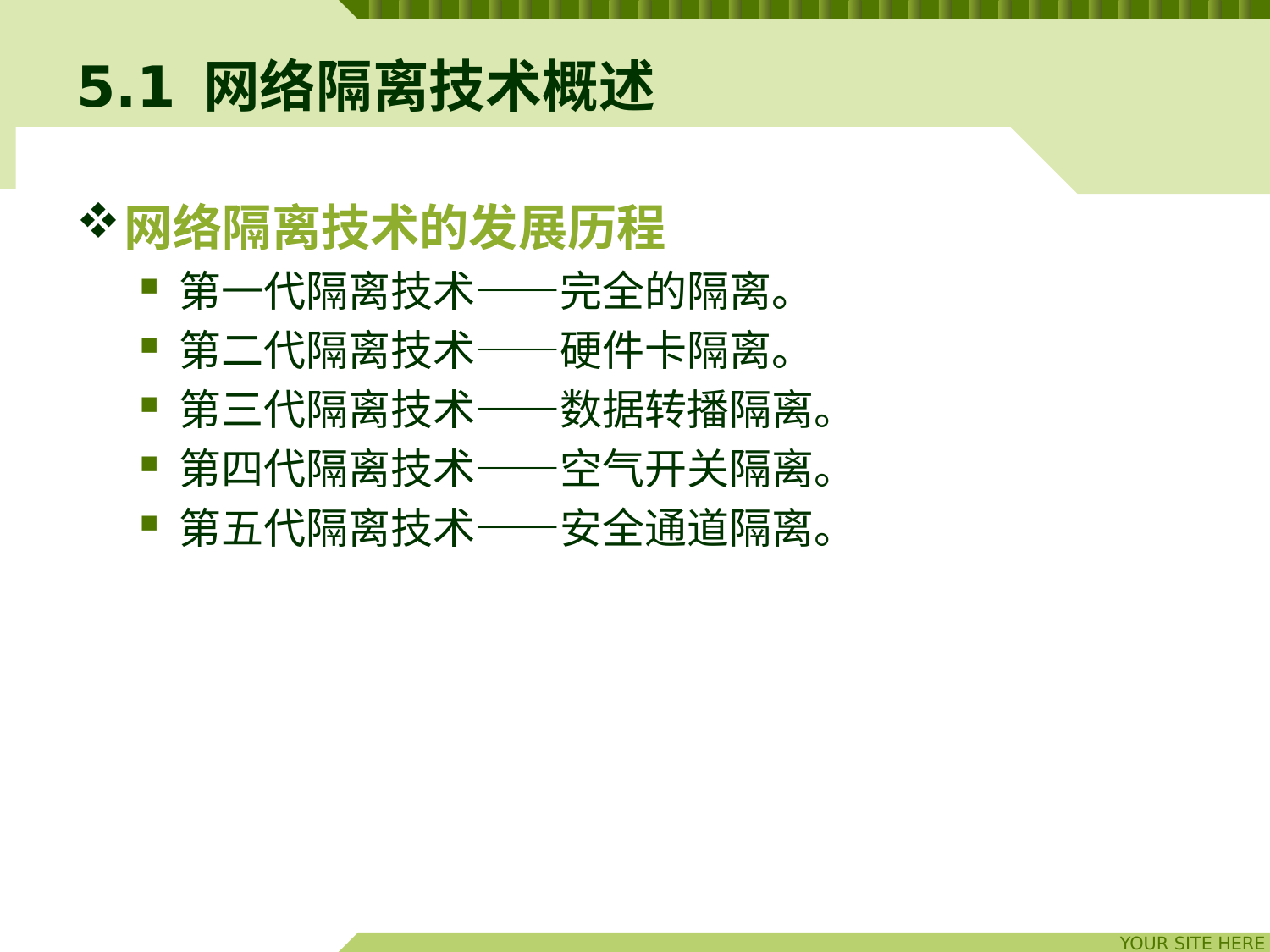

# 5.1	网络隔离技术概述
网络隔离技术的发展历程
第一代隔离技术——完全的隔离。
第二代隔离技术——硬件卡隔离。
第三代隔离技术——数据转播隔离。
第四代隔离技术——空气开关隔离。
第五代隔离技术——安全通道隔离。